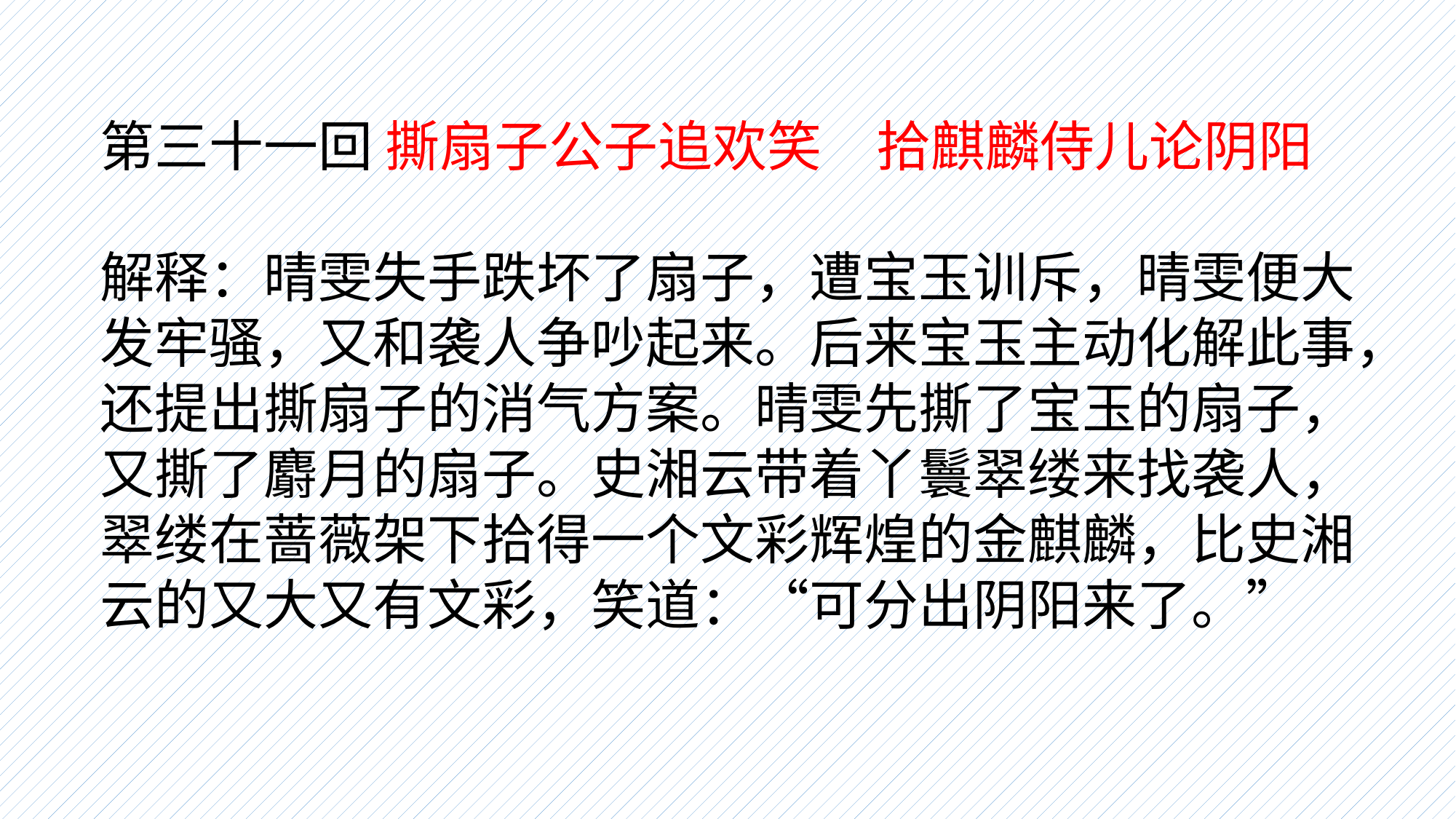

第三十一回 撕扇子公子追欢笑　拾麒麟侍儿论阴阳

解释：晴雯失手跌坏了扇子，遭宝玉训斥，晴雯便大发牢骚，又和袭人争吵起来。后来宝玉主动化解此事，还提出撕扇子的消气方案。晴雯先撕了宝玉的扇子，又撕了麝月的扇子。史湘云带着丫鬟翠缕来找袭人，翠缕在蔷薇架下拾得一个文彩辉煌的金麒麟，比史湘云的又大又有文彩，笑道：“可分出阴阳来了。”